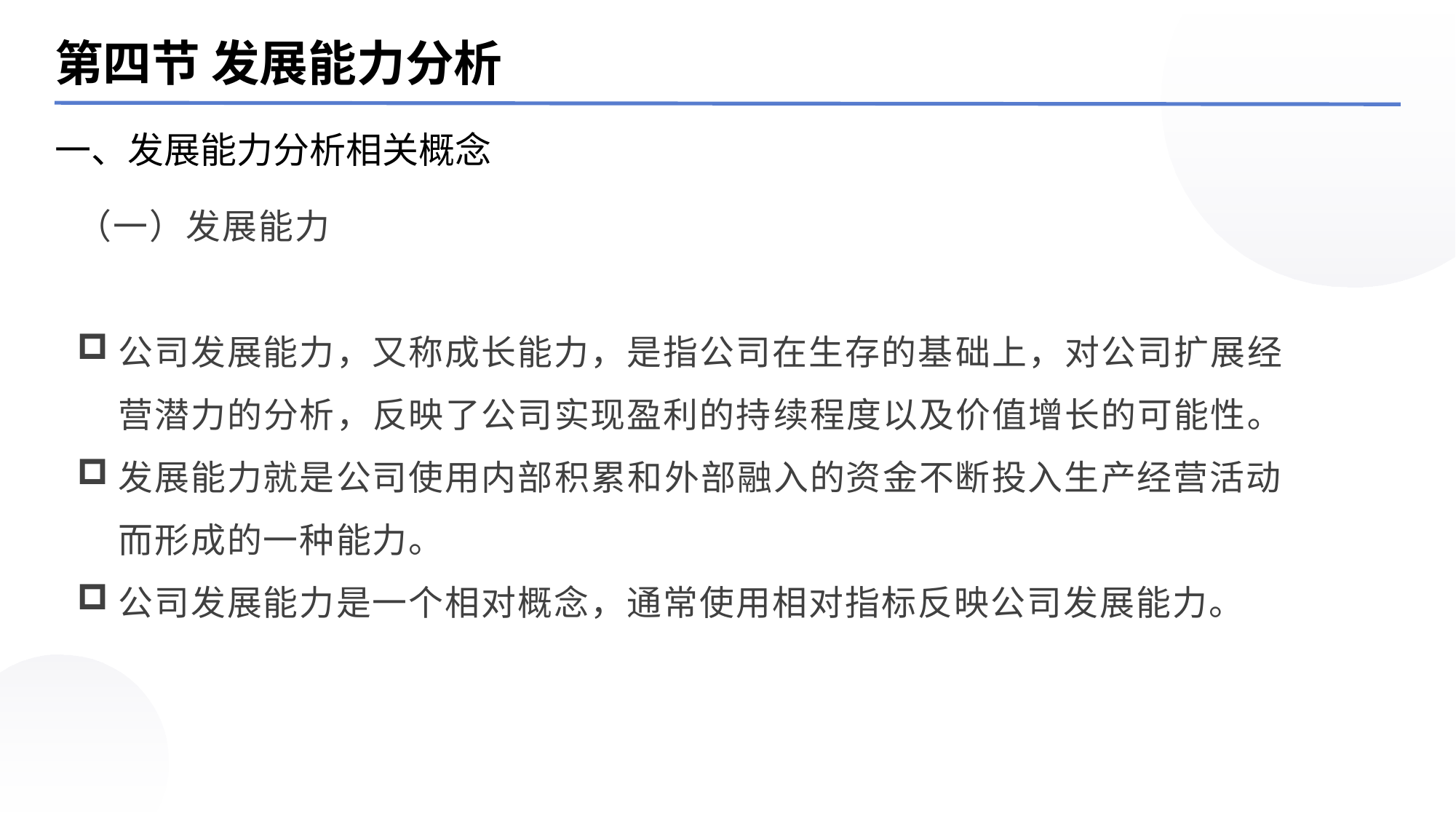

第四节 发展能力分析
一、发展能力分析相关概念
（一）发展能力

公司发展能力，又称成长能力，是指公司在生存的基础上，对公司扩展经营潜力的分析，反映了公司实现盈利的持续程度以及价值增长的可能性｡
发展能力就是公司使用内部积累和外部融入的资金不断投入生产经营活动而形成的一种能力。
公司发展能力是一个相对概念，通常使用相对指标反映公司发展能力。

79